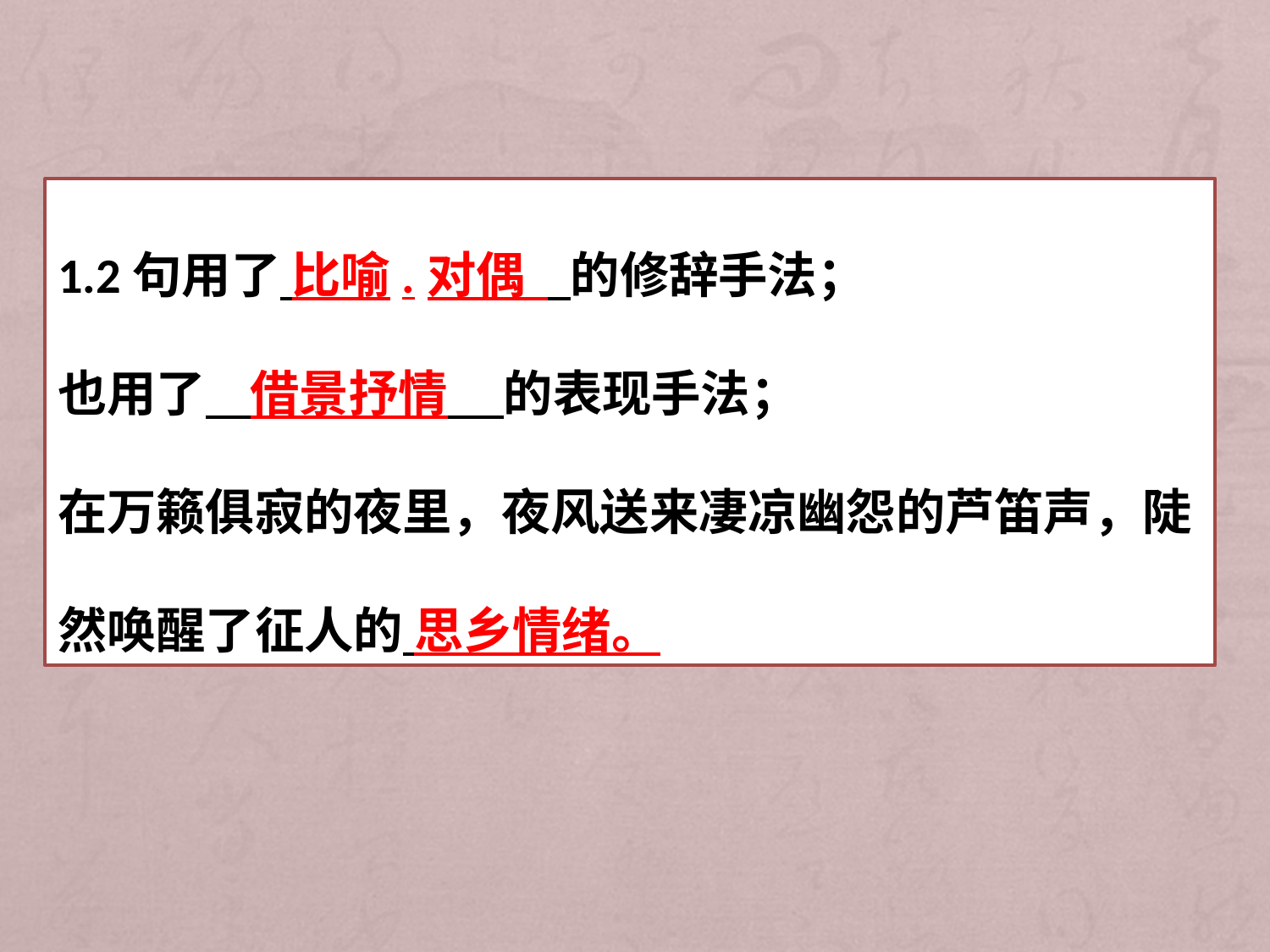

1.2句用了 比喻.对偶    的修辞手法；
也用了    借景抒情     的表现手法；
在万籁俱寂的夜里，夜风送来凄凉幽怨的芦笛声，陡然唤醒了征人的 思乡情绪。